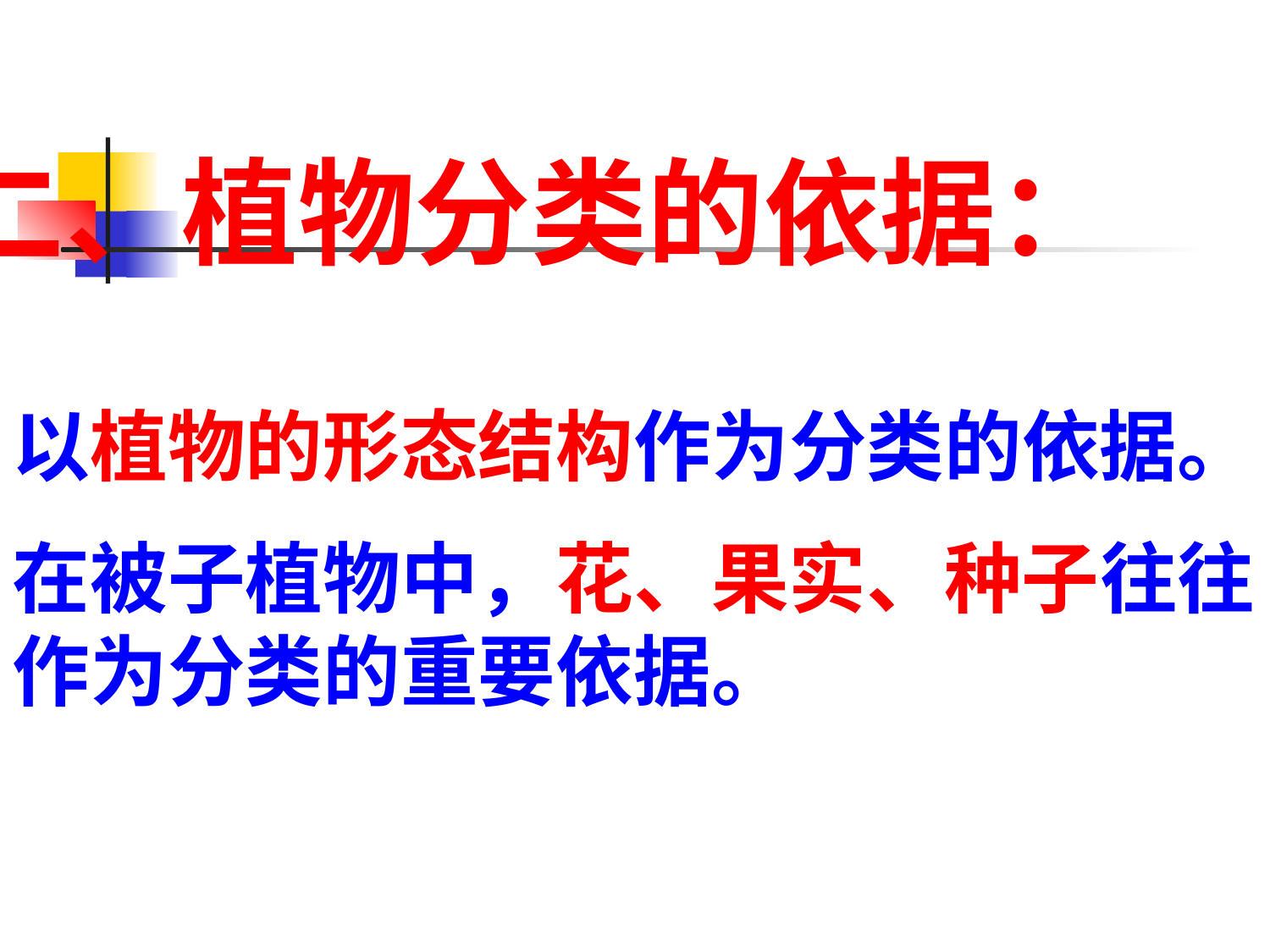

二、植物分类的依据：
以植物的形态结构作为分类的依据。
在被子植物中，花、果实、种子往往作为分类的重要依据。